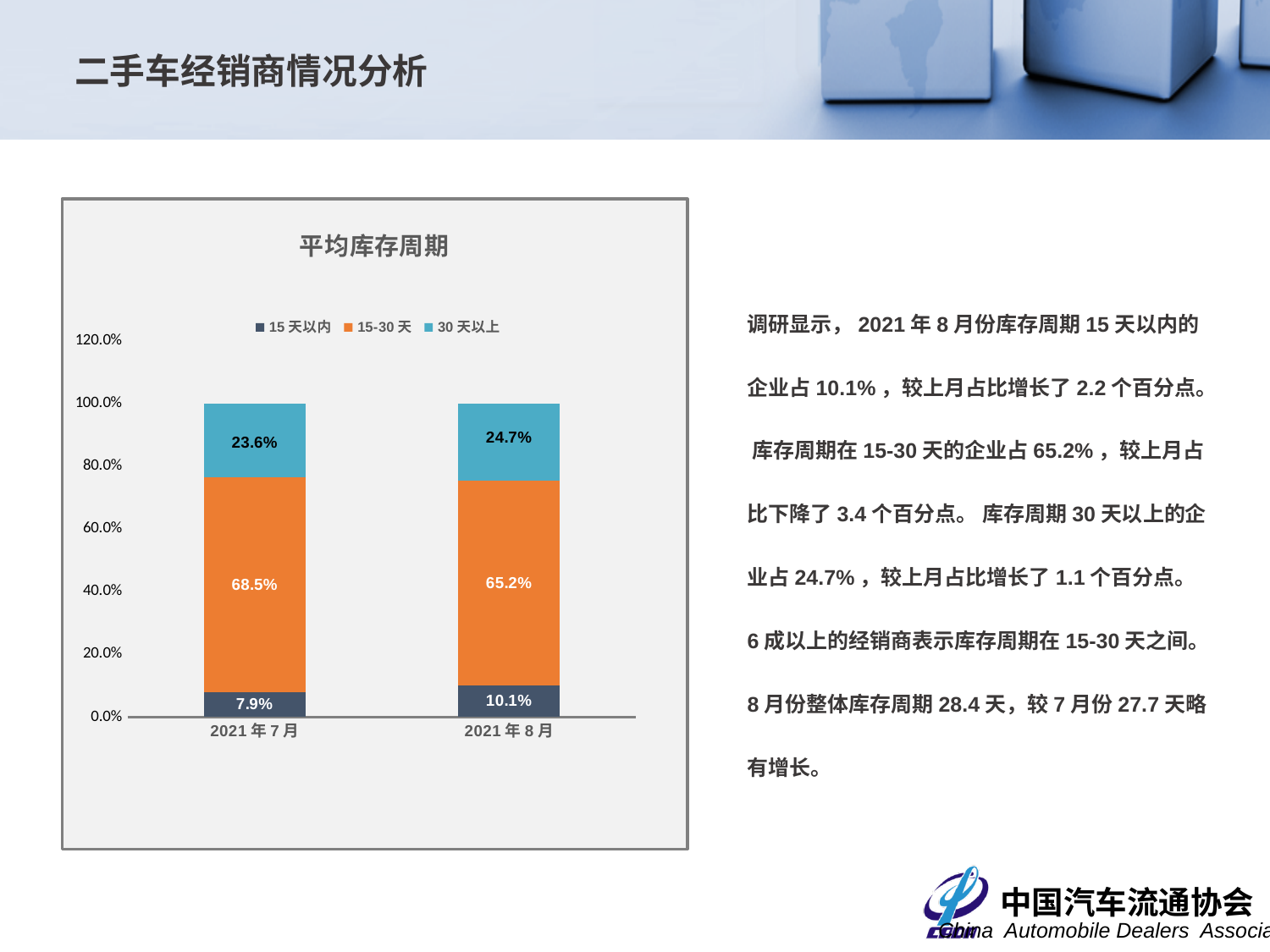

二手车经销商情况分析

### Chart: 平均库存周期

| Category | 15天以内 | 15-30天 | 30天以上 |
|---|---|---|---|
| 44378 | 0.07865168539325842 | 0.6853932584269663 | 0.23595505617977527 |
| 44409 | 0.10112359550561797 | 0.651685393258427 | 0.24719101123595505 |
调研显示，2021年8月份库存周期15天以内的企业占10.1%，较上月占比增长了2.2个百分点。 库存周期在15-30天的企业占65.2%，较上月占比下降了3.4个百分点。 库存周期30天以上的企业占24.7%，较上月占比增长了1.1个百分点。6成以上的经销商表示库存周期在15-30天之间。
8月份整体库存周期28.4天，较7月份27.7天略有增长。